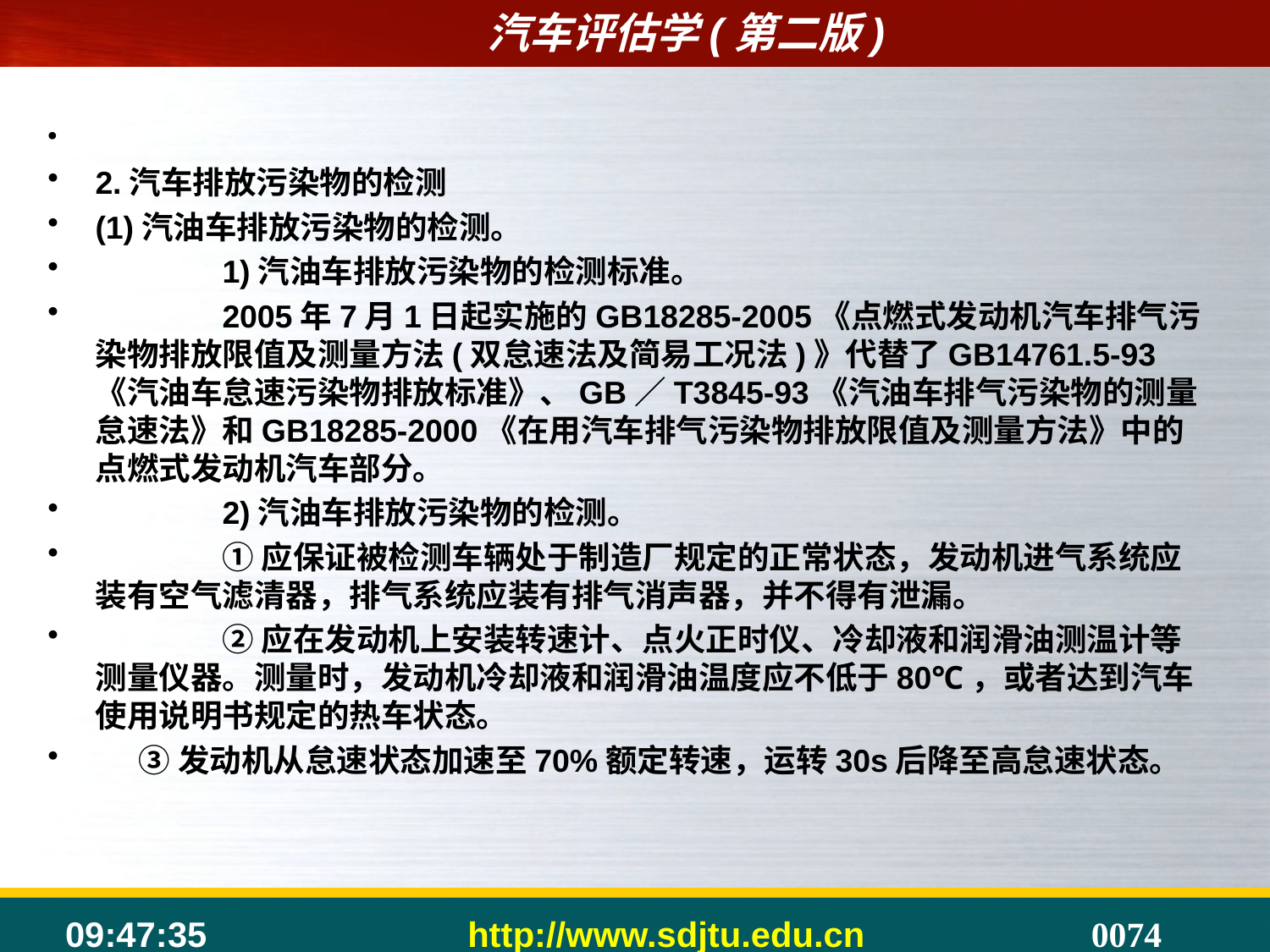

2.汽车排放污染物的检测
(1)汽油车排放污染物的检测。
	1)汽油车排放污染物的检测标准。
	2005年7月1日起实施的GB18285-2005《点燃式发动机汽车排气污染物排放限值及测量方法(双怠速法及简易工况法)》代替了GB14761.5-93《汽油车怠速污染物排放标准》、GB／T3845-93《汽油车排气污染物的测量 怠速法》和GB18285-2000《在用汽车排气污染物排放限值及测量方法》中的点燃式发动机汽车部分。
	2)汽油车排放污染物的检测。
	①应保证被检测车辆处于制造厂规定的正常状态，发动机进气系统应装有空气滤清器，排气系统应装有排气消声器，并不得有泄漏。
	②应在发动机上安装转速计、点火正时仪、冷却液和润滑油测温计等测量仪器。测量时，发动机冷却液和润滑油温度应不低于80℃，或者达到汽车使用说明书规定的热车状态。
      ③发动机从怠速状态加速至70%额定转速，运转30s后降至高怠速状态。